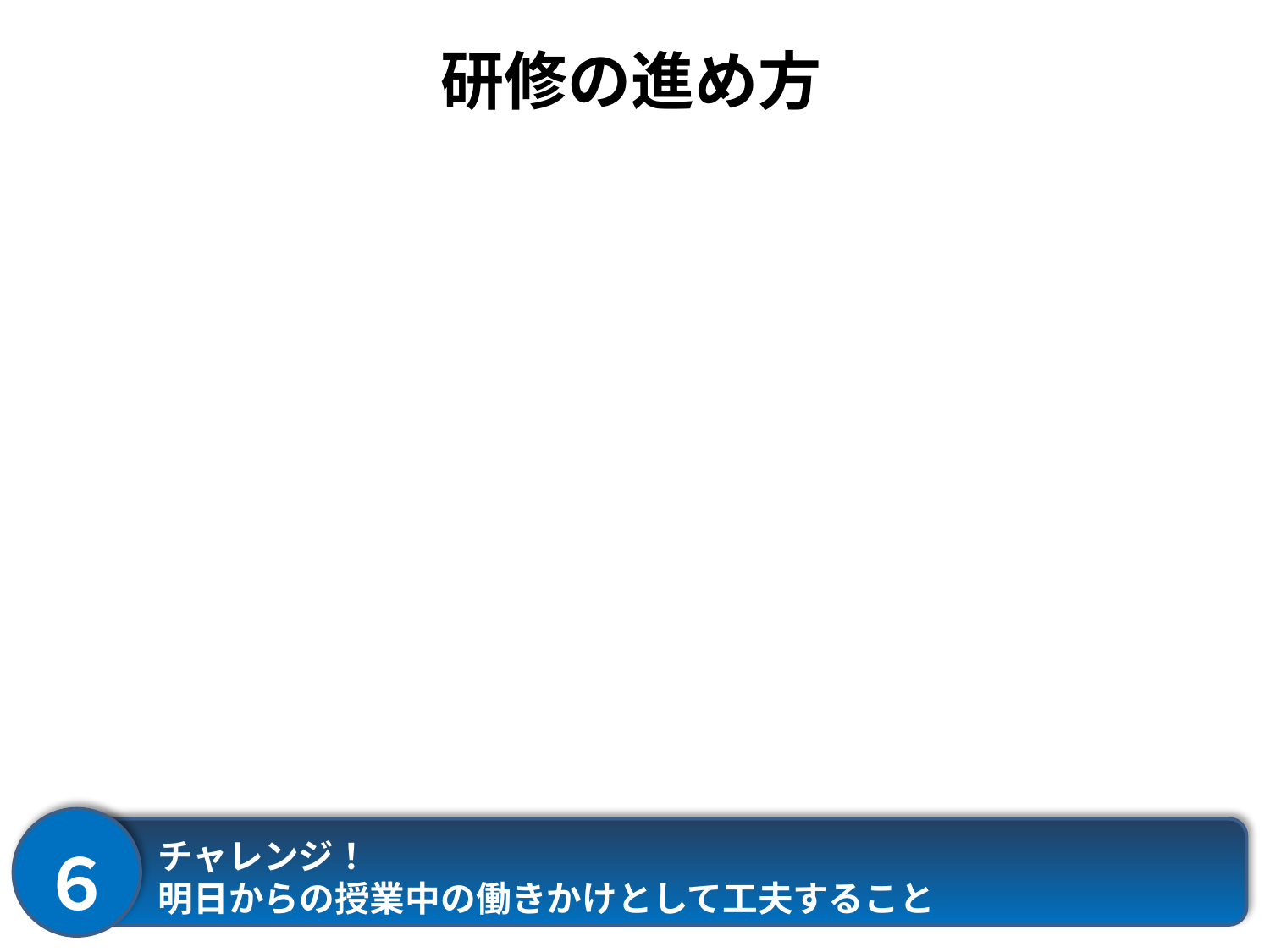

# 研修の進め方
６
　　  チャレンジ！
　　  明日からの授業中の働きかけとして工夫すること